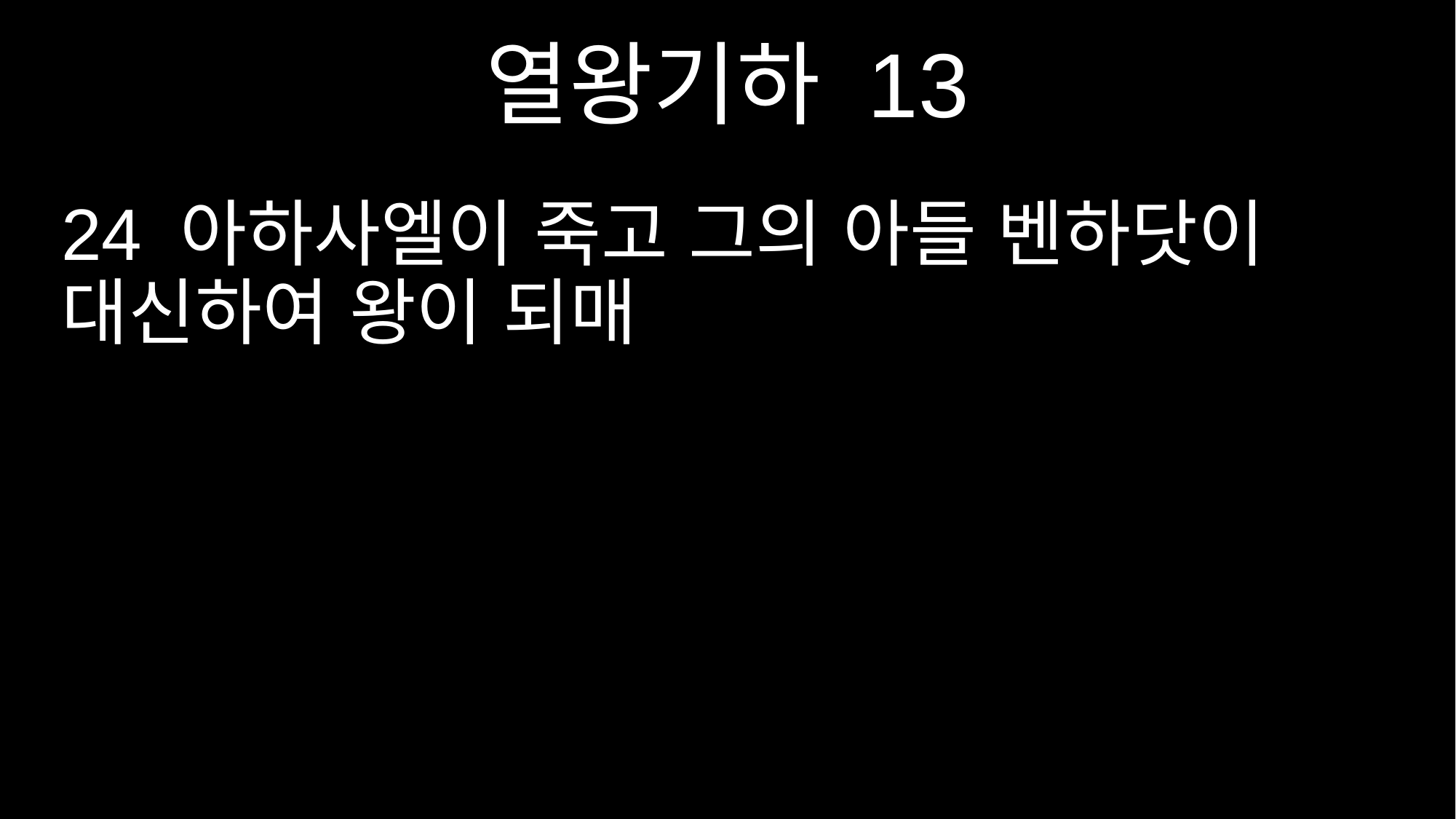

열왕기하 13
24 아하사엘이 죽고 그의 아들 벤하닷이 대신하여 왕이 되매